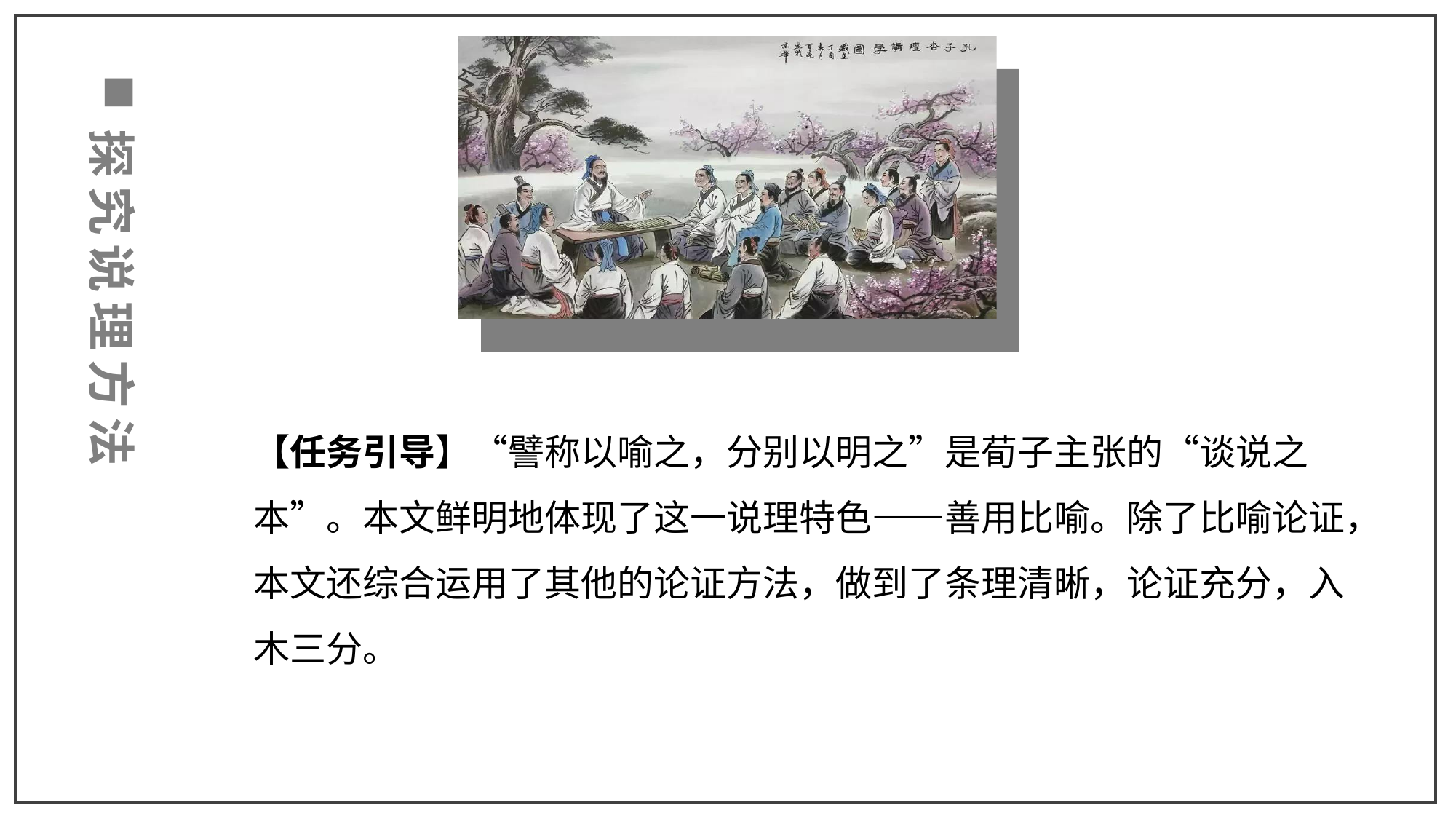

探究说理方法

【任务引导】“譬称以喻之，分别以明之”是荀子主张的“谈说之本”。本文鲜明地体现了这一说理特色——善用比喻。除了比喻论证，本文还综合运用了其他的论证方法，做到了条理清晰，论证充分，入木三分。